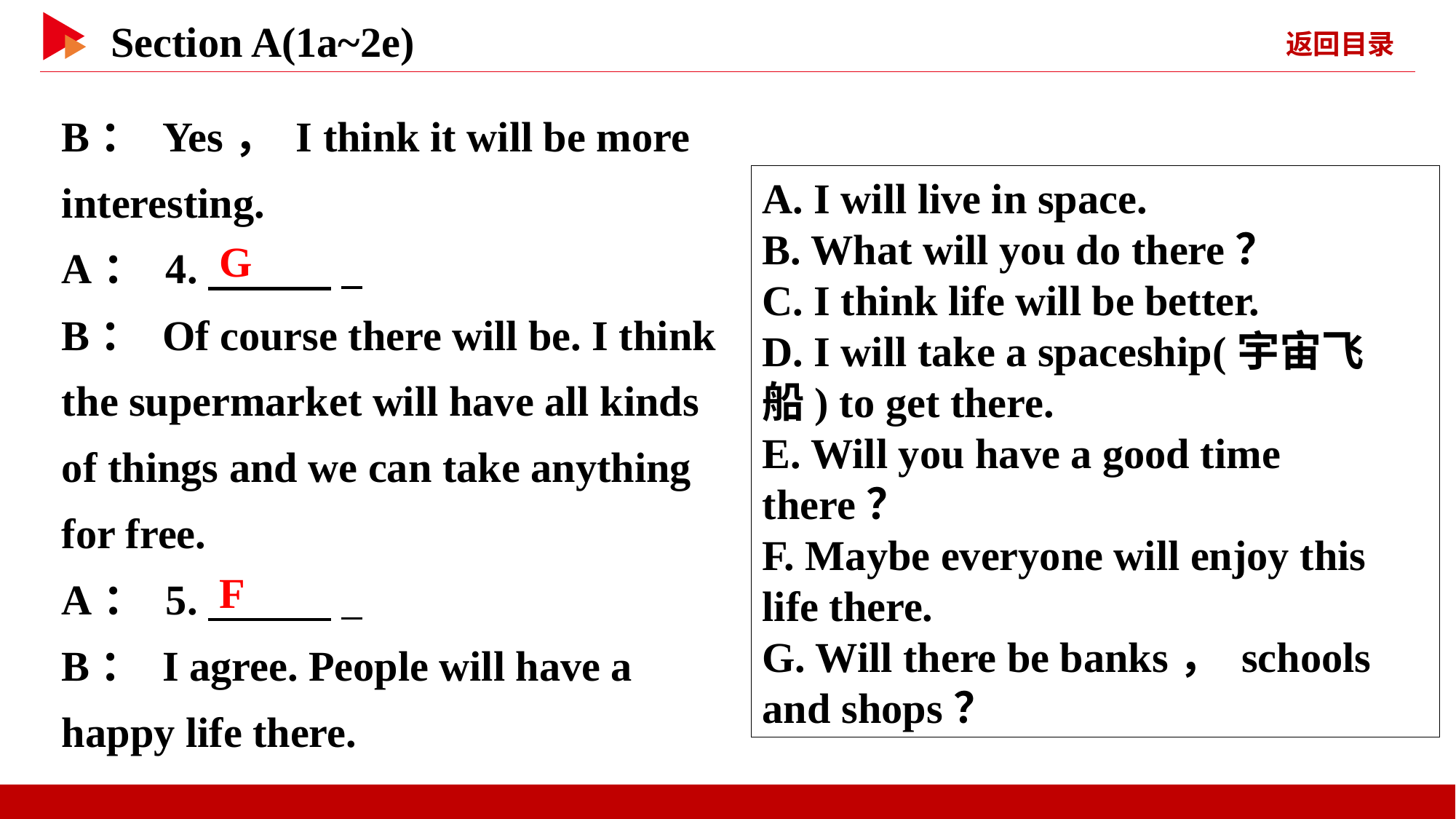

B： Yes， I think it will be more interesting.
A： 4.　  　  _
B： Of course there will be. I think the supermarket will have all kinds of things and we can take anything for free.
A： 5.　  　  _
B： I agree. People will have a happy life there.
A. I will live in space.
B. What will you do there？
C. I think life will be better.
D. I will take a spaceship(宇宙飞船) to get there.
E. Will you have a good time there？
F. Maybe everyone will enjoy this life there.
G. Will there be banks， schools and shops？
G
F